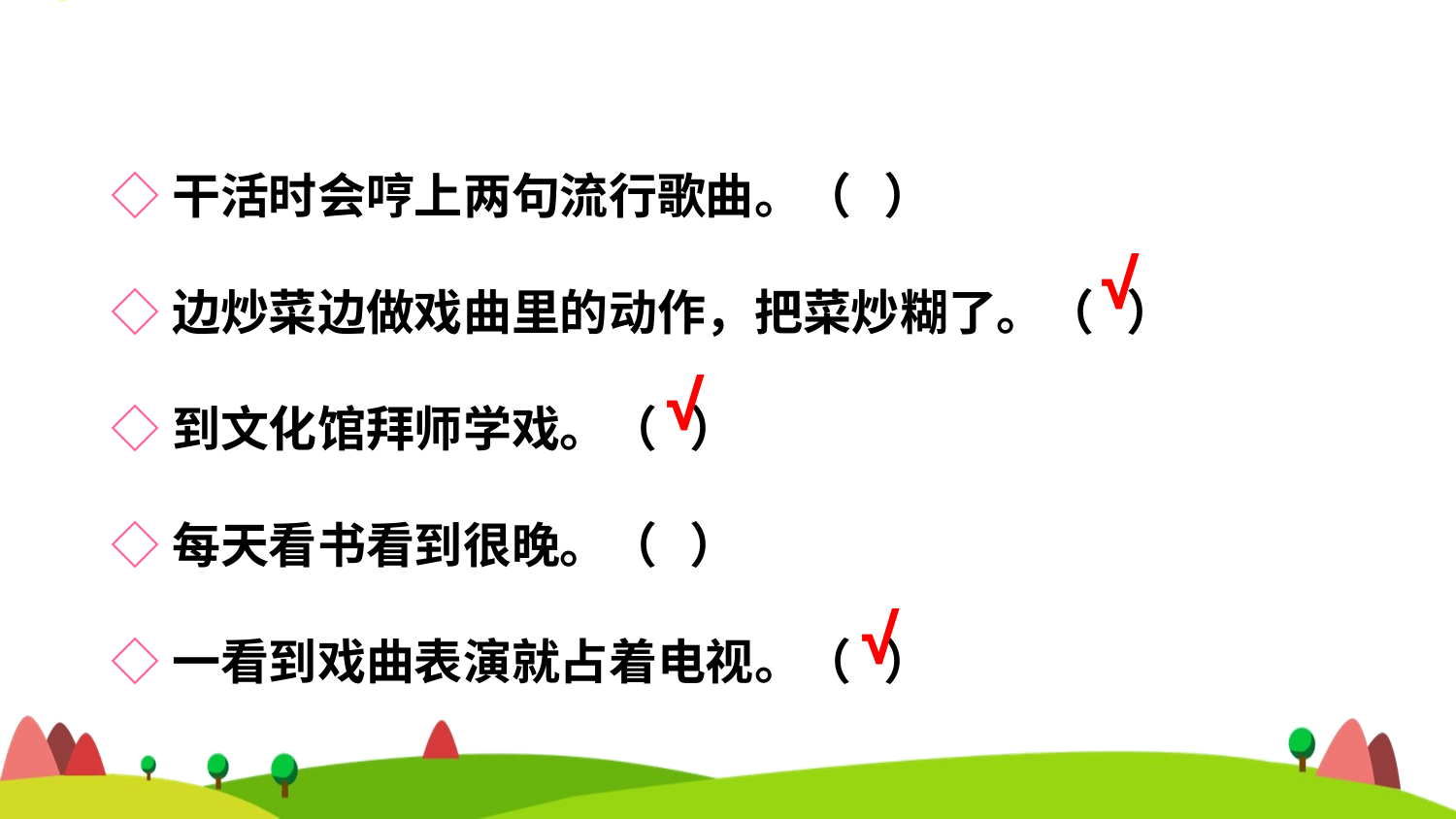

◇干活时会哼上两句流行歌曲。（   ）
◇边炒菜边做戏曲里的动作，把菜炒糊了。（   ）
◇到文化馆拜师学戏。（   ）
◇每天看书看到很晚。（   ）
◇一看到戏曲表演就占着电视。（   ）
√
√
√